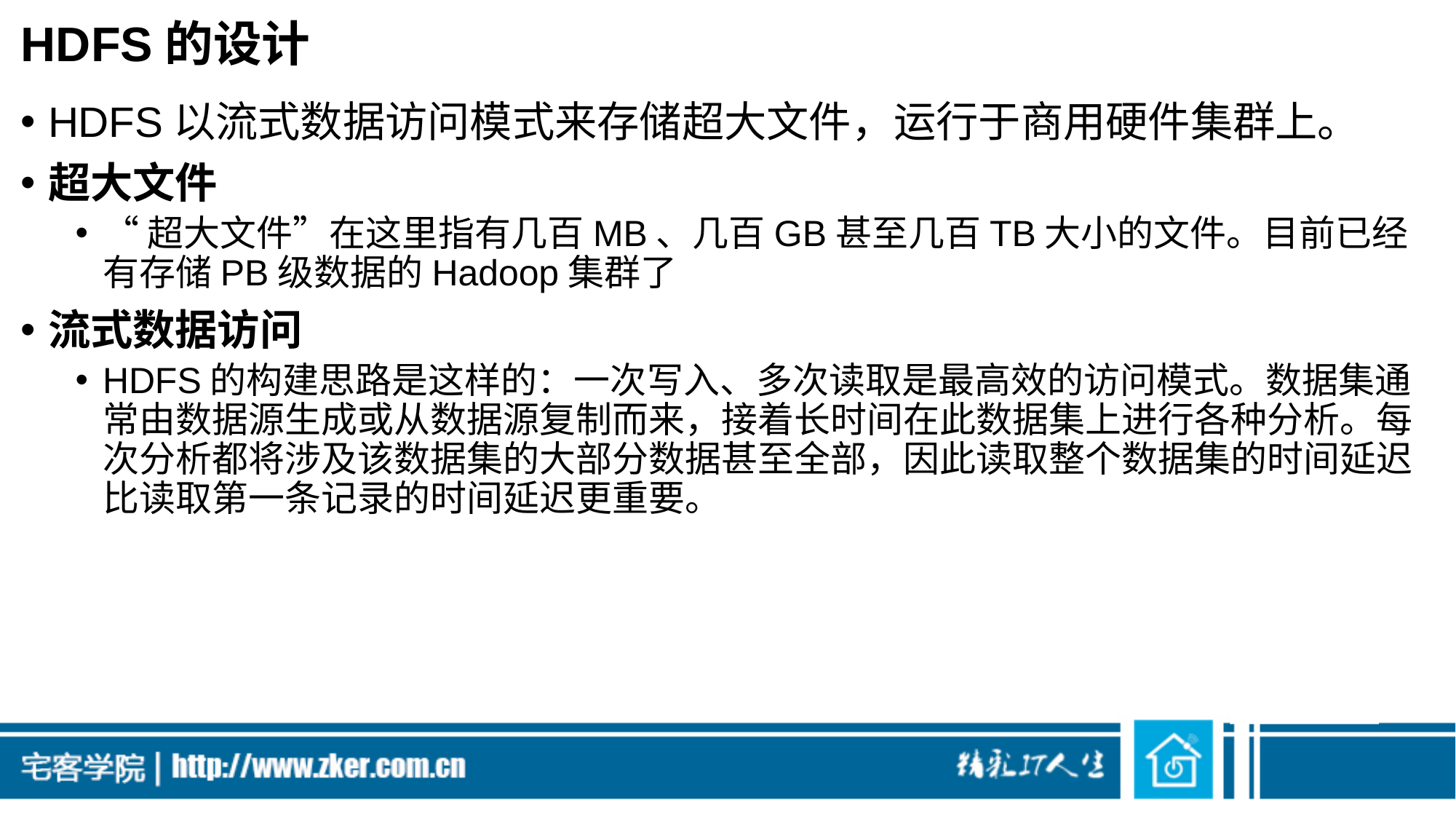

# HDFS的设计
HDFS以流式数据访问模式来存储超大文件，运行于商用硬件集群上。
超大文件
“超大文件”在这里指有几百MB、几百GB甚至几百TB大小的文件。目前已经有存储PB级数据的Hadoop集群了
流式数据访问
HDFS的构建思路是这样的：一次写入、多次读取是最高效的访问模式。数据集通常由数据源生成或从数据源复制而来，接着长时间在此数据集上进行各种分析。每次分析都将涉及该数据集的大部分数据甚至全部，因此读取整个数据集的时间延迟比读取第一条记录的时间延迟更重要。